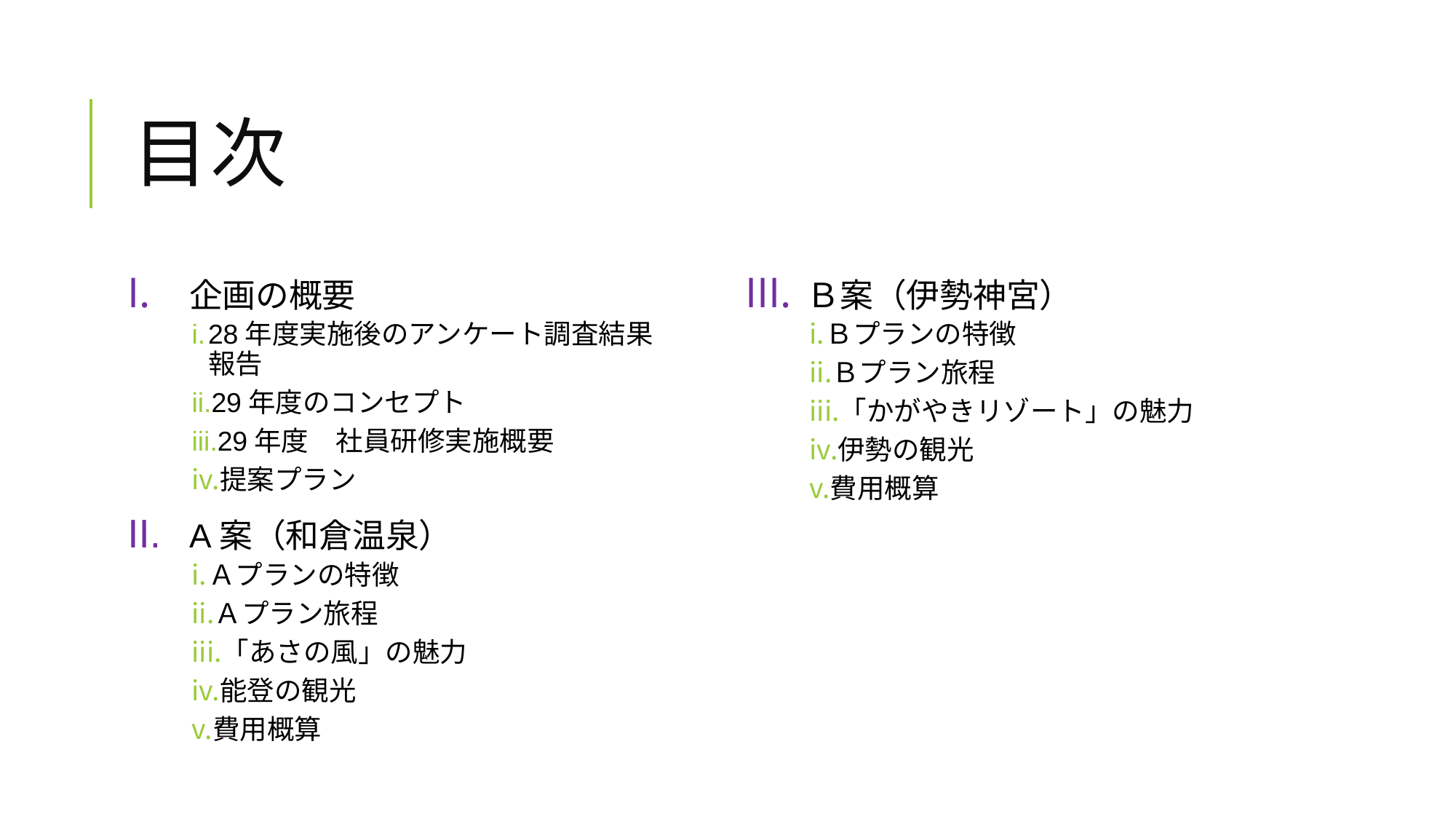

# 目次
企画の概要
28年度実施後のアンケート調査結果報告
29年度のコンセプト
29年度　社員研修実施概要
提案プラン
A案（和倉温泉）
Ａプランの特徴
Ａプラン旅程
「あさの風」の魅力
能登の観光
費用概算
Ｂ案（伊勢神宮）
Ｂプランの特徴
Ｂプラン旅程
「かがやきリゾート」の魅力
伊勢の観光
費用概算